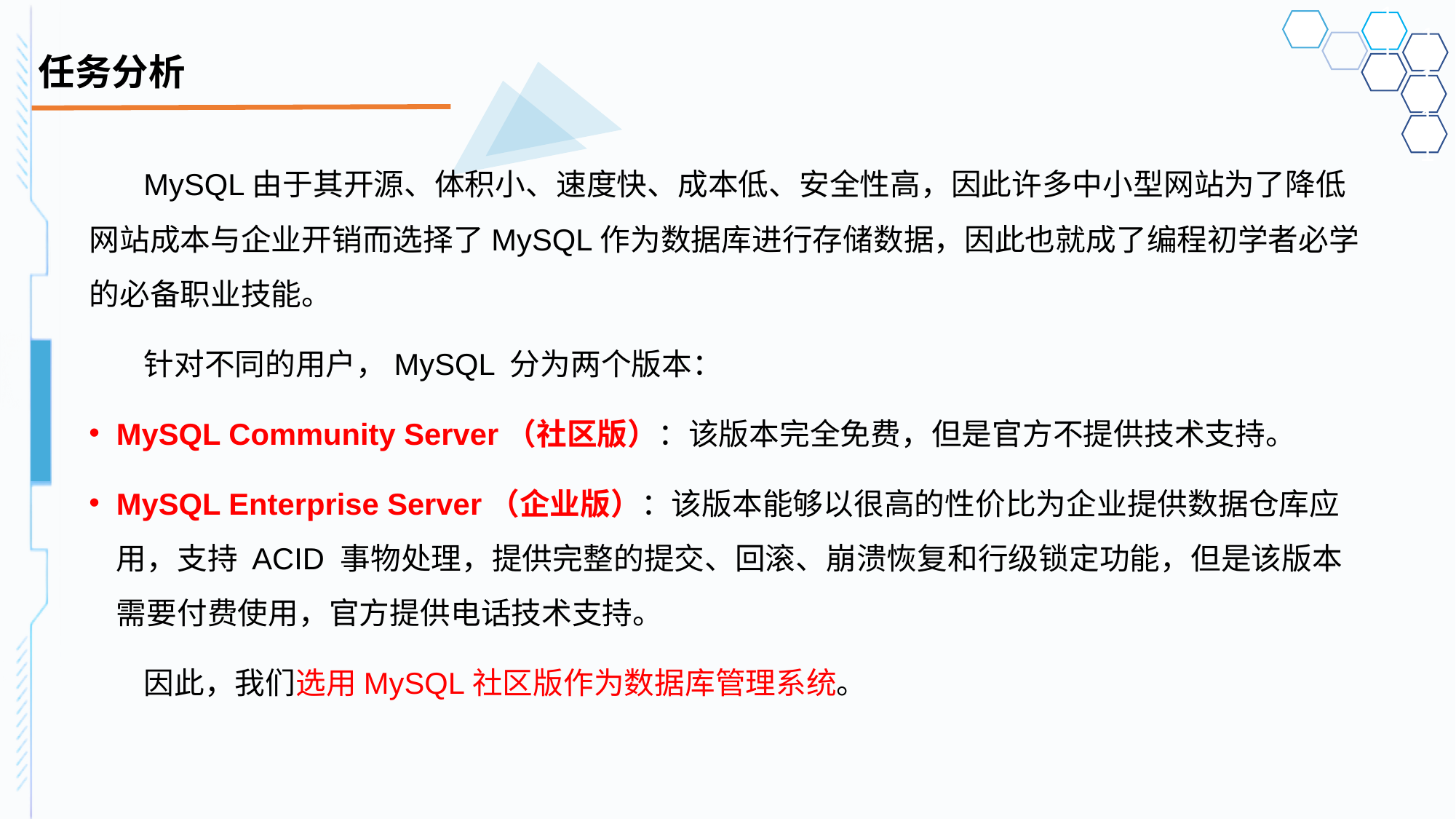

# 任务分析

MySQL由于其开源、体积小、速度快、成本低、安全性高，因此许多中小型网站为了降低网站成本与企业开销而选择了MySQL作为数据库进行存储数据，因此也就成了编程初学者必学的必备职业技能。
针对不同的用户，MySQL 分为两个版本：
MySQL Community Server（社区版）：该版本完全免费，但是官方不提供技术支持。
MySQL Enterprise Server（企业版）：该版本能够以很高的性价比为企业提供数据仓库应用，支持 ACID 事物处理，提供完整的提交、回滚、崩溃恢复和行级锁定功能，但是该版本需要付费使用，官方提供电话技术支持。
因此，我们选用MySQL社区版作为数据库管理系统。